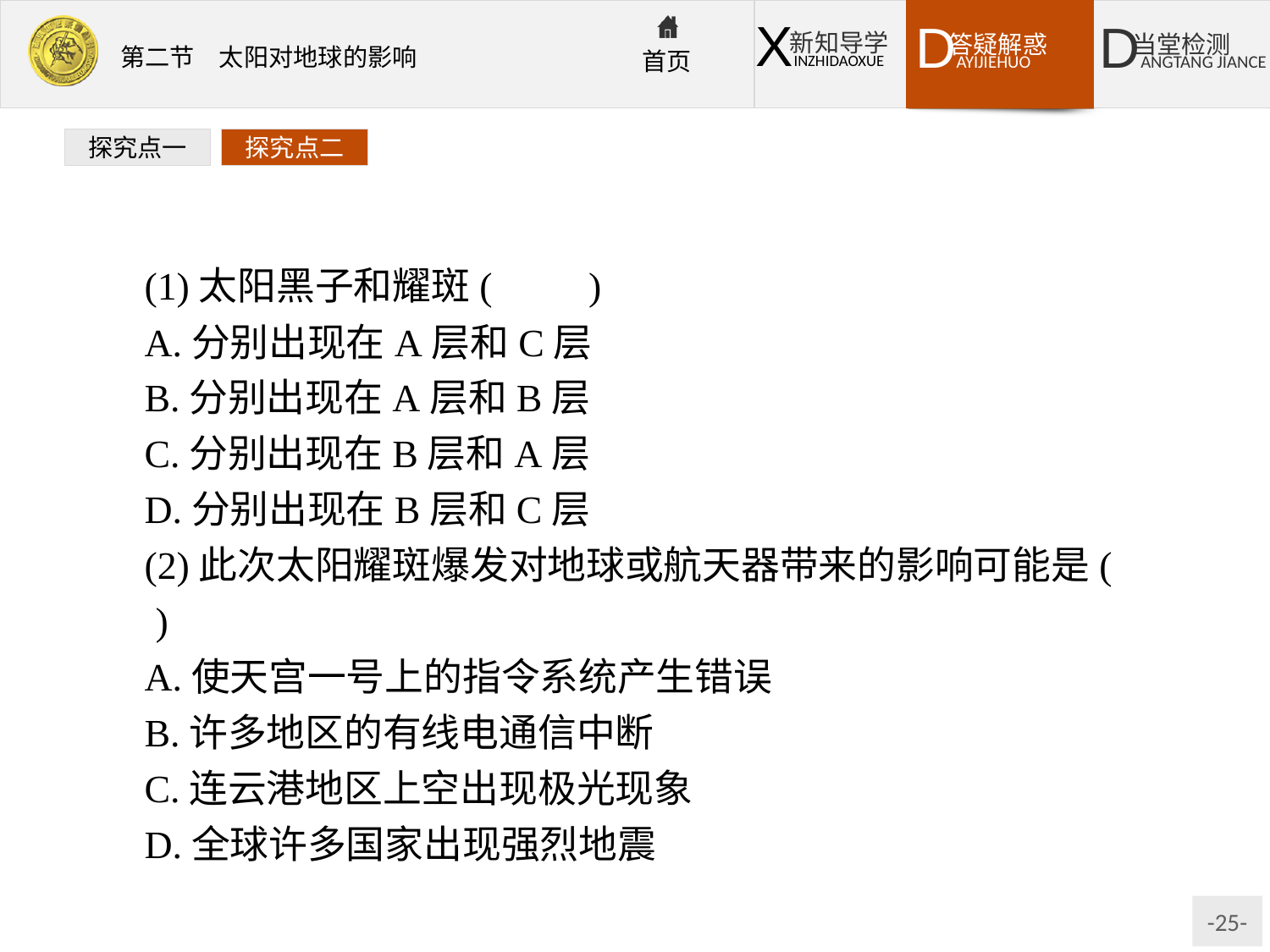

探究点一
探究点二
(1)太阳黑子和耀斑(　　)
A.分别出现在A层和C层
B.分别出现在A层和B层
C.分别出现在B层和A层
D.分别出现在B层和C层
(2)此次太阳耀斑爆发对地球或航天器带来的影响可能是(　　)
A.使天宫一号上的指令系统产生错误
B.许多地区的有线电通信中断
C.连云港地区上空出现极光现象
D.全球许多国家出现强烈地震